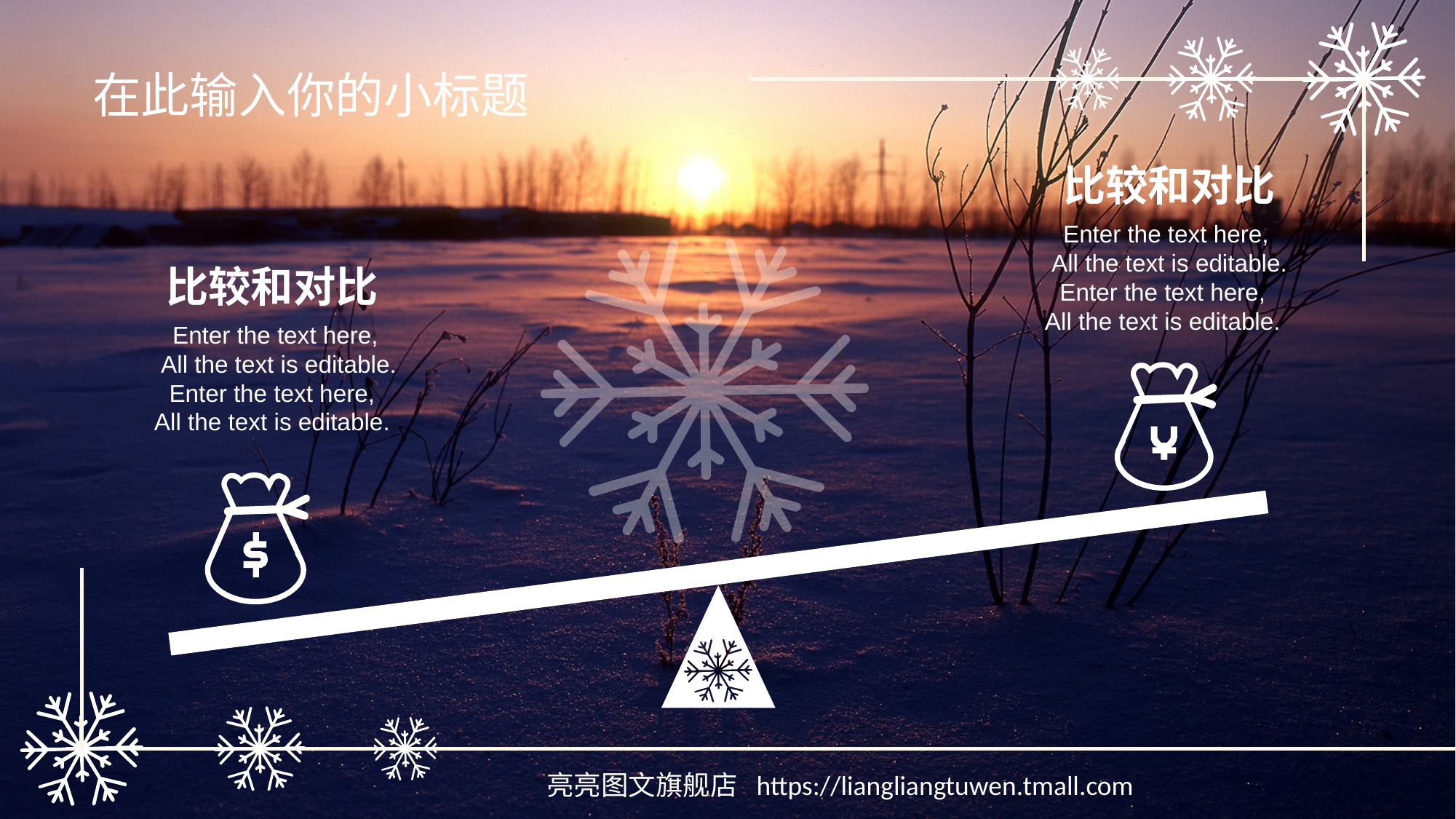

在此输入你的小标题
比较和对比
Enter the text here,
 All the text is editable. Enter the text here,
All the text is editable.

比较和对比
Enter the text here,
 All the text is editable. Enter the text here,
All the text is editable.

亮亮图文旗舰店  https://liangliangtuwen.tmall.com